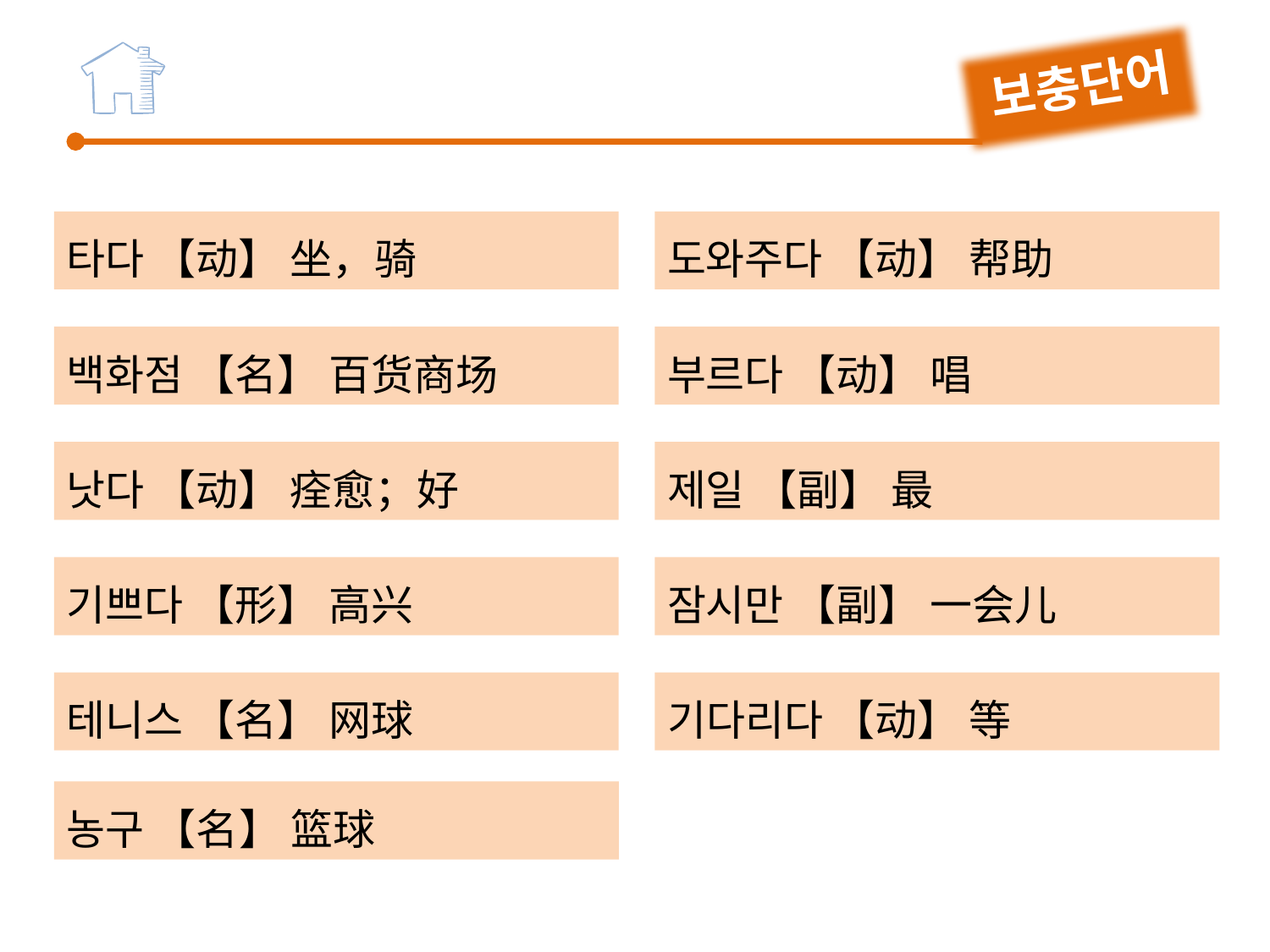

보충단어

타다 【动】 坐，骑
도와주다 【动】 帮助
부르다 【动】 唱
백화점 【名】 百货商场
제일 【副】 最
낫다 【动】 痊愈；好
기쁘다 【形】 高兴
잠시만 【副】 一会儿
기다리다 【动】 等
테니스 【名】 网球
농구 【名】 篮球